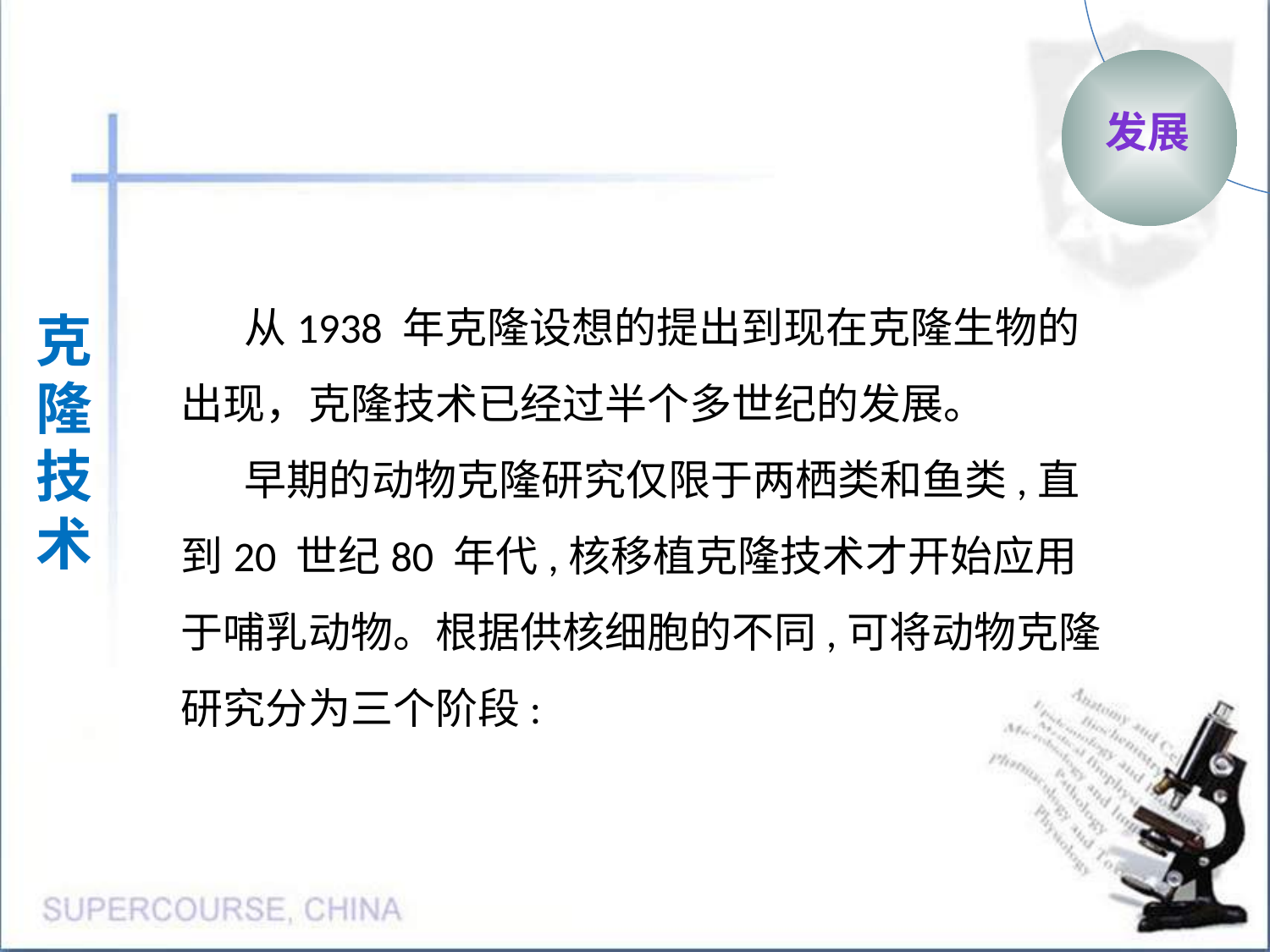

发展
从1938 年克隆设想的提出到现在克隆生物的出现，克隆技术已经过半个多世纪的发展。
早期的动物克隆研究仅限于两栖类和鱼类,直到20 世纪80 年代,核移植克隆技术才开始应用于哺乳动物。根据供核细胞的不同,可将动物克隆研究分为三个阶段:
克隆
技术